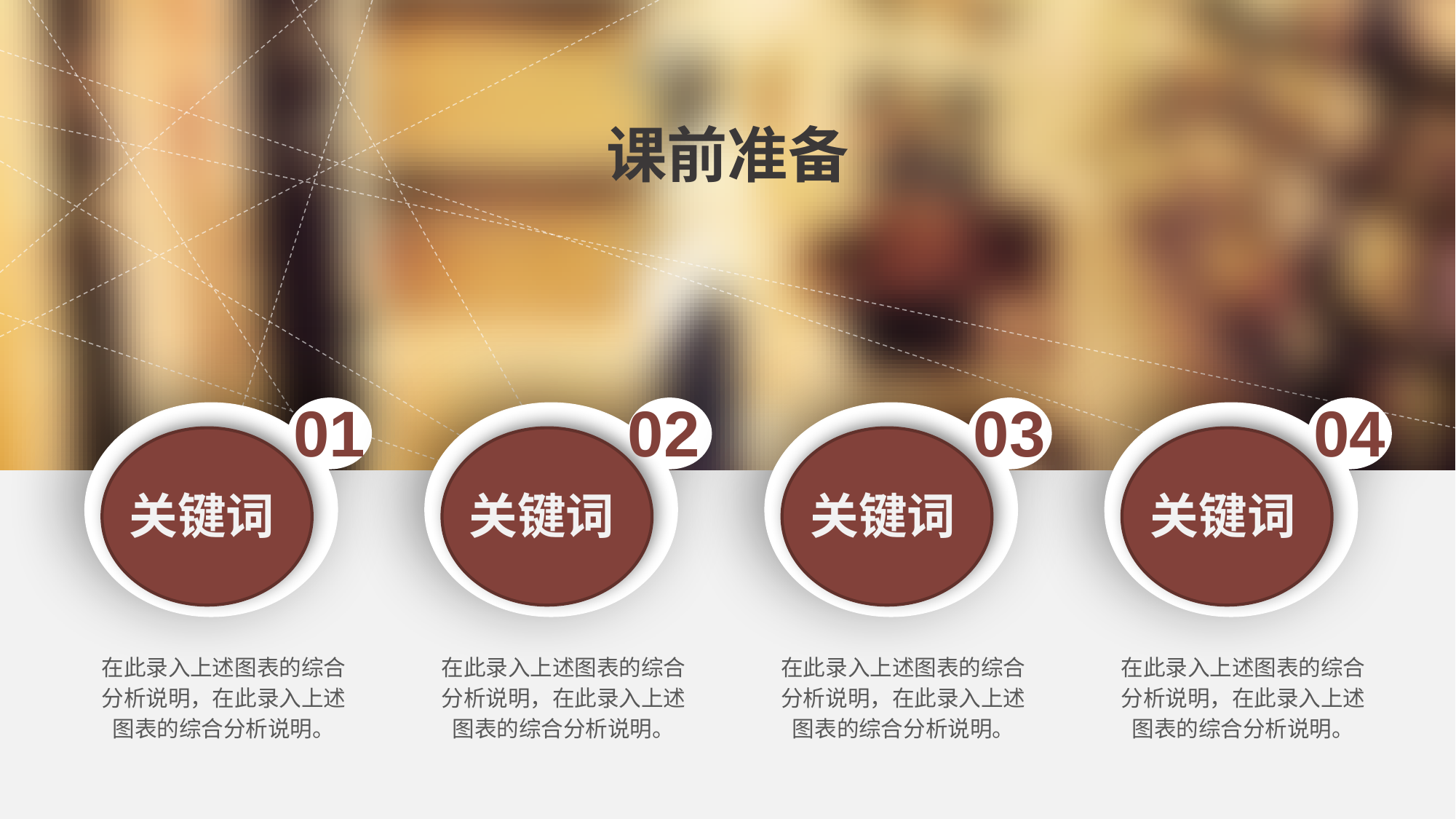

课前准备
01

02

03

04

关键词
关键词
关键词
关键词
在此录入上述图表的综合分析说明，在此录入上述图表的综合分析说明。
在此录入上述图表的综合分析说明，在此录入上述图表的综合分析说明。
在此录入上述图表的综合分析说明，在此录入上述图表的综合分析说明。
在此录入上述图表的综合分析说明，在此录入上述图表的综合分析说明。